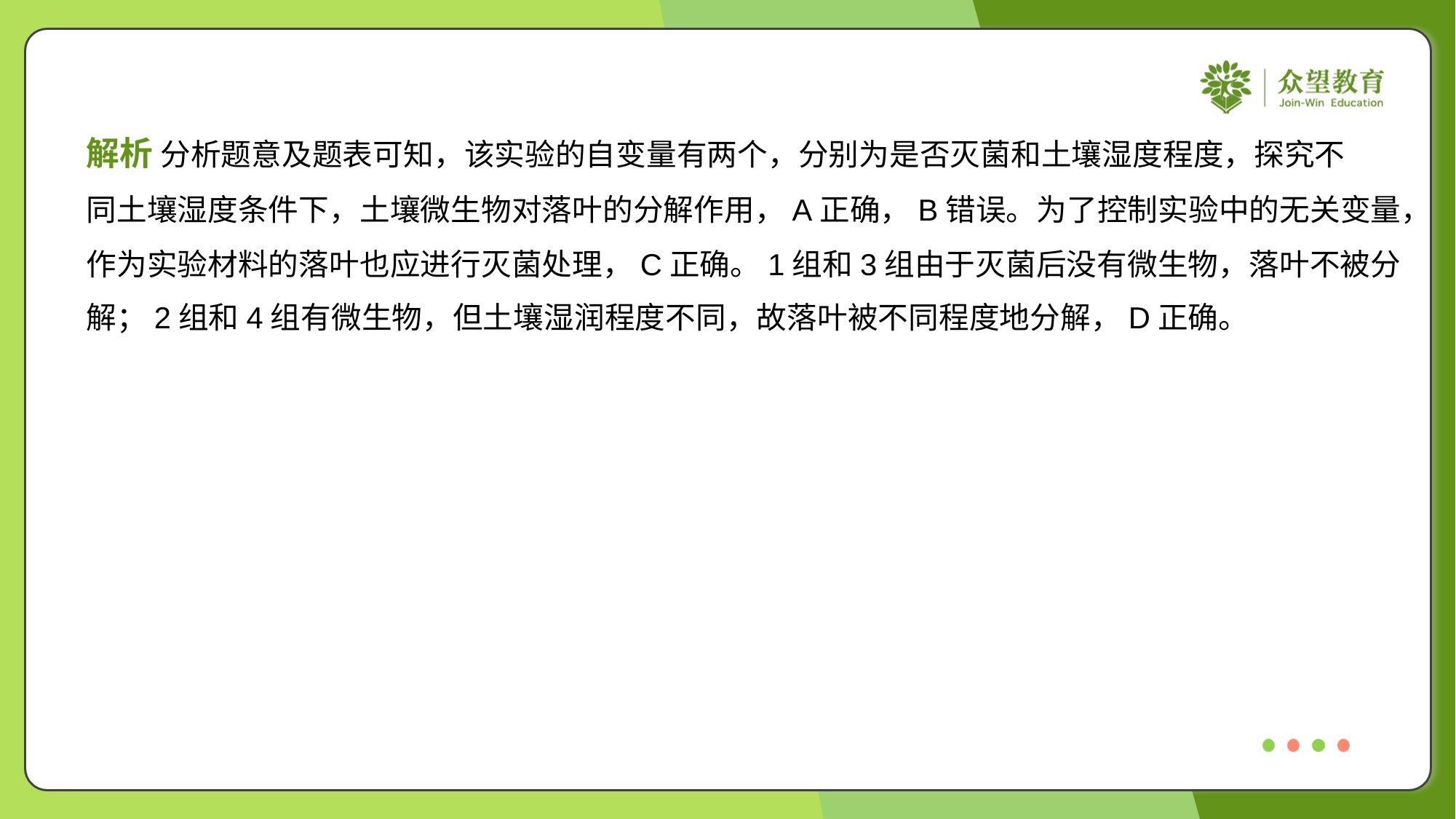

解析 分析题意及题表可知，该实验的自变量有两个，分别为是否灭菌和土壤湿度程度，探究不
同土壤湿度条件下，土壤微生物对落叶的分解作用，A正确，B错误。为了控制实验中的无关变量，
作为实验材料的落叶也应进行灭菌处理，C正确。1组和3组由于灭菌后没有微生物，落叶不被分
解；2组和4组有微生物，但土壤湿润程度不同，故落叶被不同程度地分解，D正确。